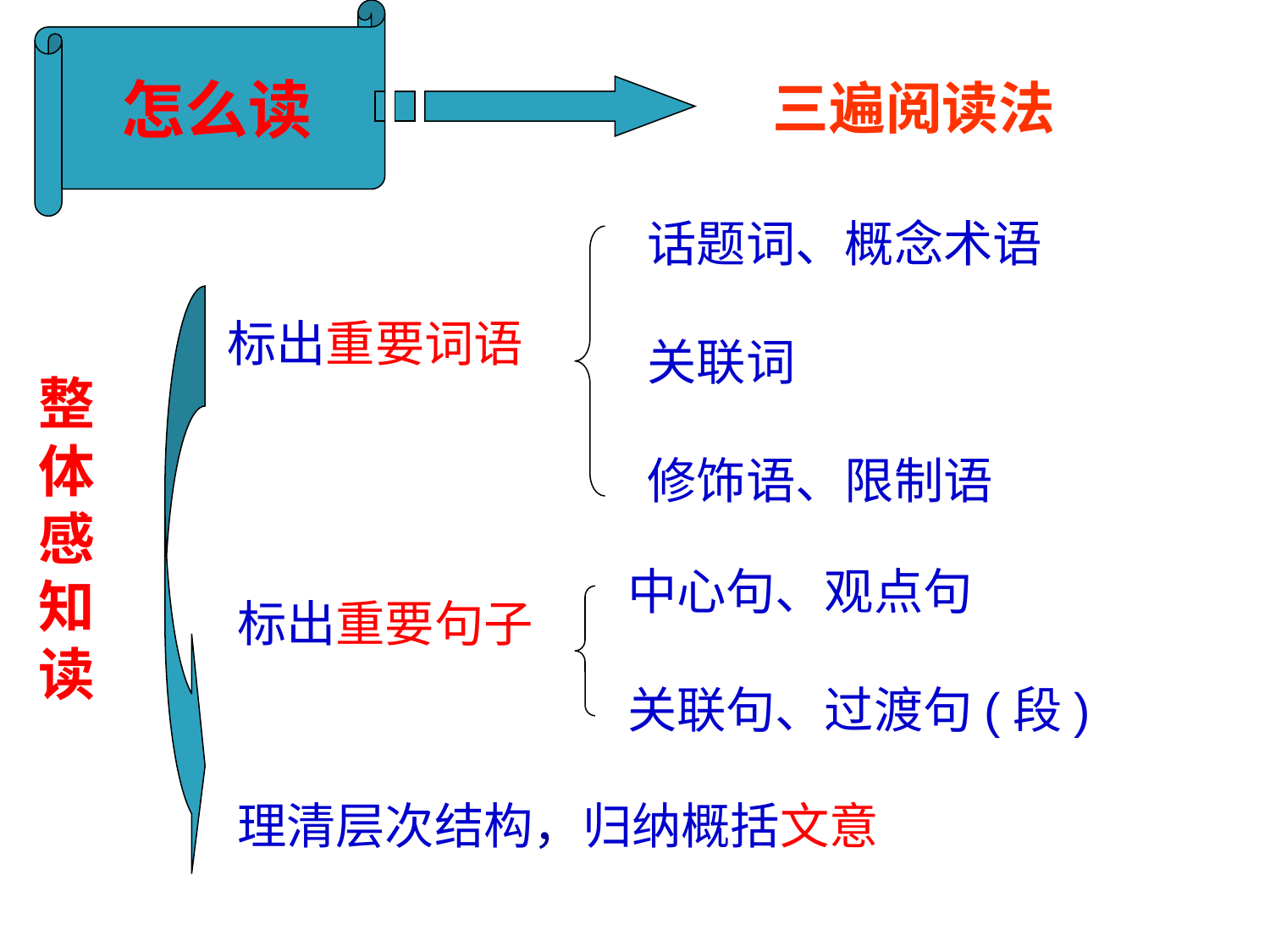

怎么读
# 三遍阅读法

话题词、概念术语

关联词

修饰语、限制语

标出重要词语

整体感知读

中心句、观点句

关联句、过渡句(段)

标出重要句子

理清层次结构，归纳概括文意